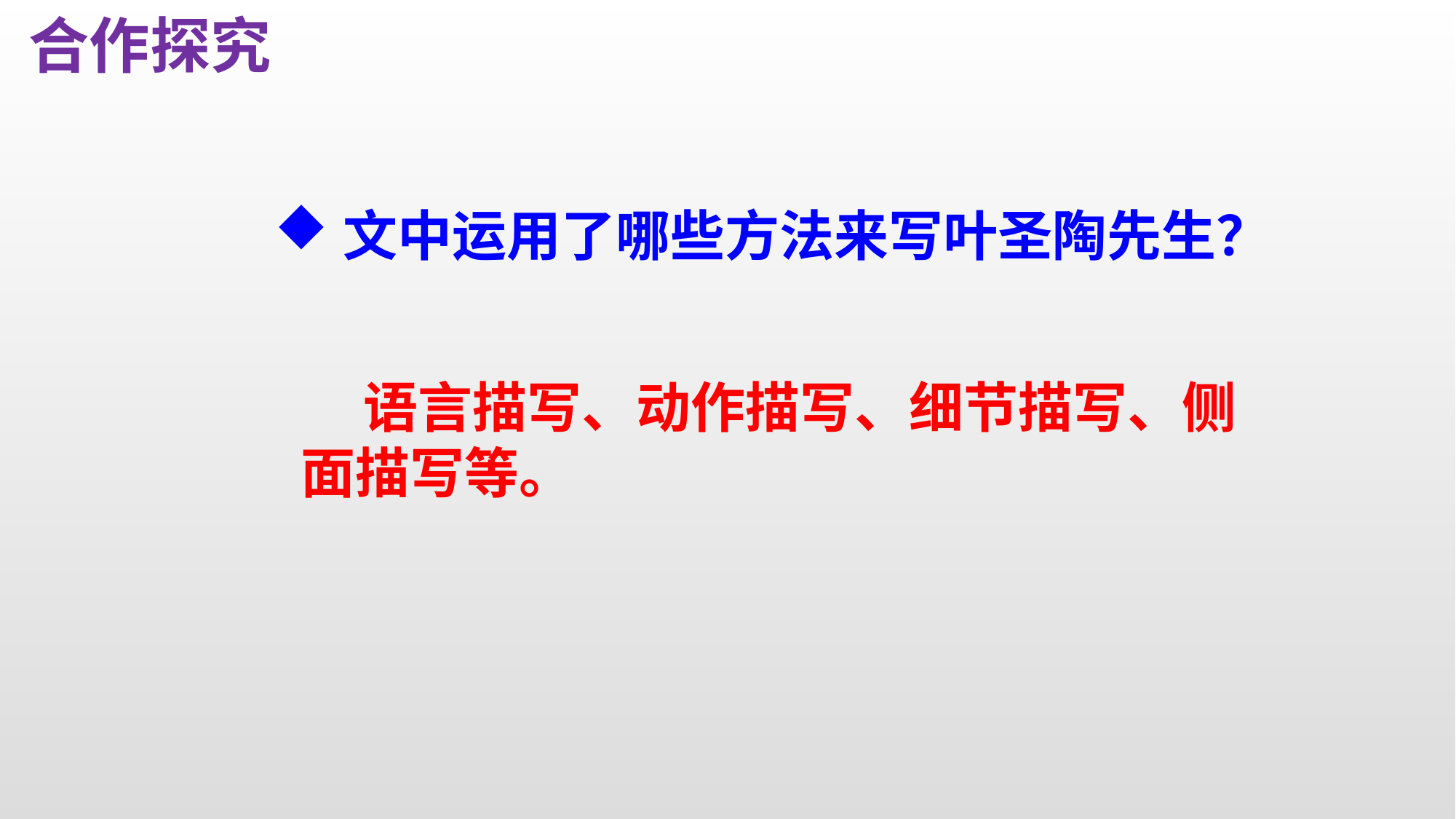

合作探究
文中运用了哪些方法来写叶圣陶先生？
    语言描写、动作描写、细节描写、侧面描写等。